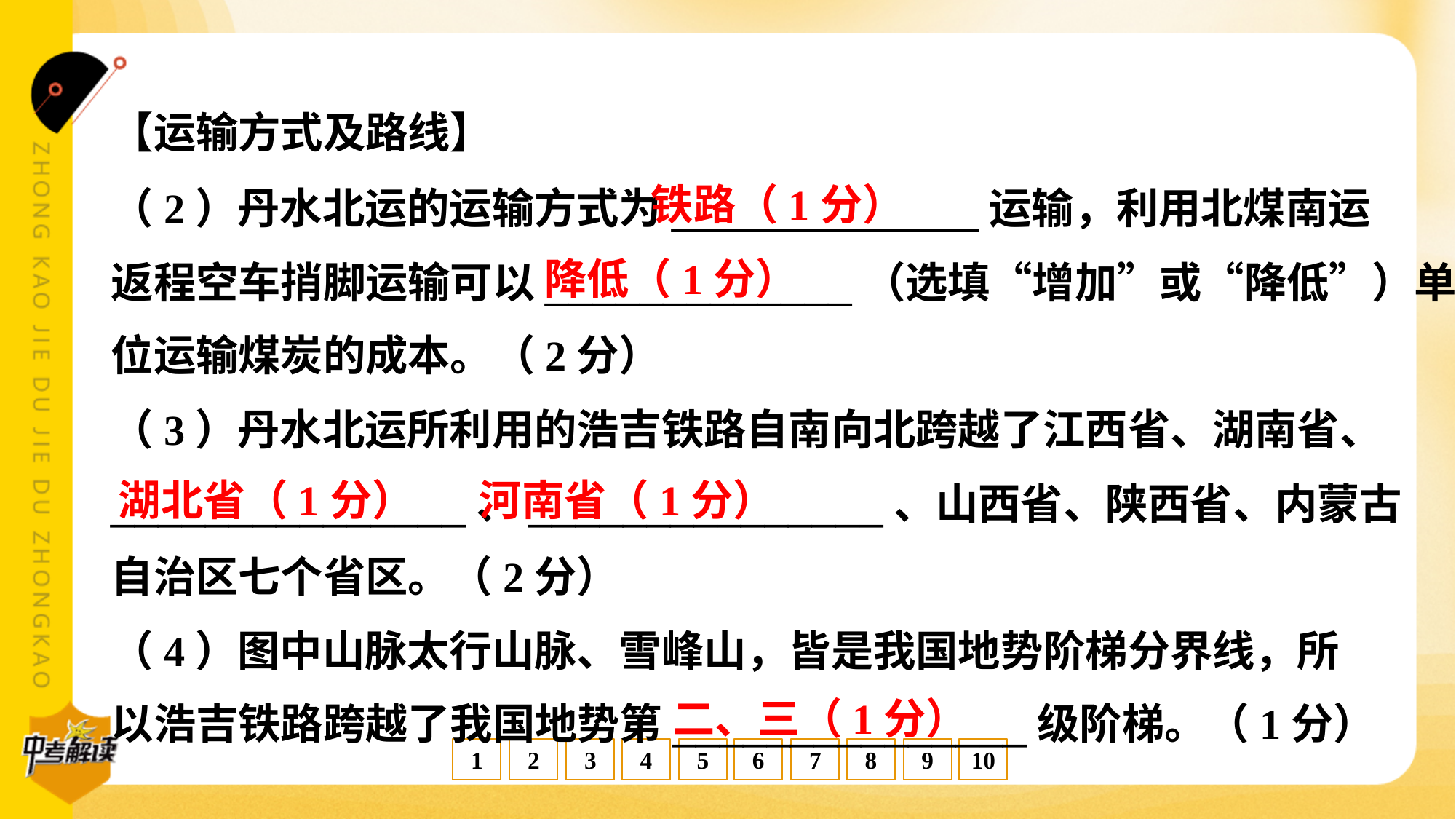

【运输方式及路线】
铁路（1分）
（2）丹水北运的运输方式为_____________运输，利用北煤南运
返程空车捎脚运输可以_____________（选填“增加”或“降低”）单
位运输煤炭的成本。（2分）
降低（1分）
（3）丹水北运所利用的浩吉铁路自南向北跨越了江西省、湖南省、
_______________、_______________、山西省、陕西省、内蒙古
自治区七个省区。（2分）
湖北省（1分）
河南省（1分）
（4）图中山脉太行山脉、雪峰山，皆是我国地势阶梯分界线，所
以浩吉铁路跨越了我国地势第_______________级阶梯。（1分）
二、三（1分）